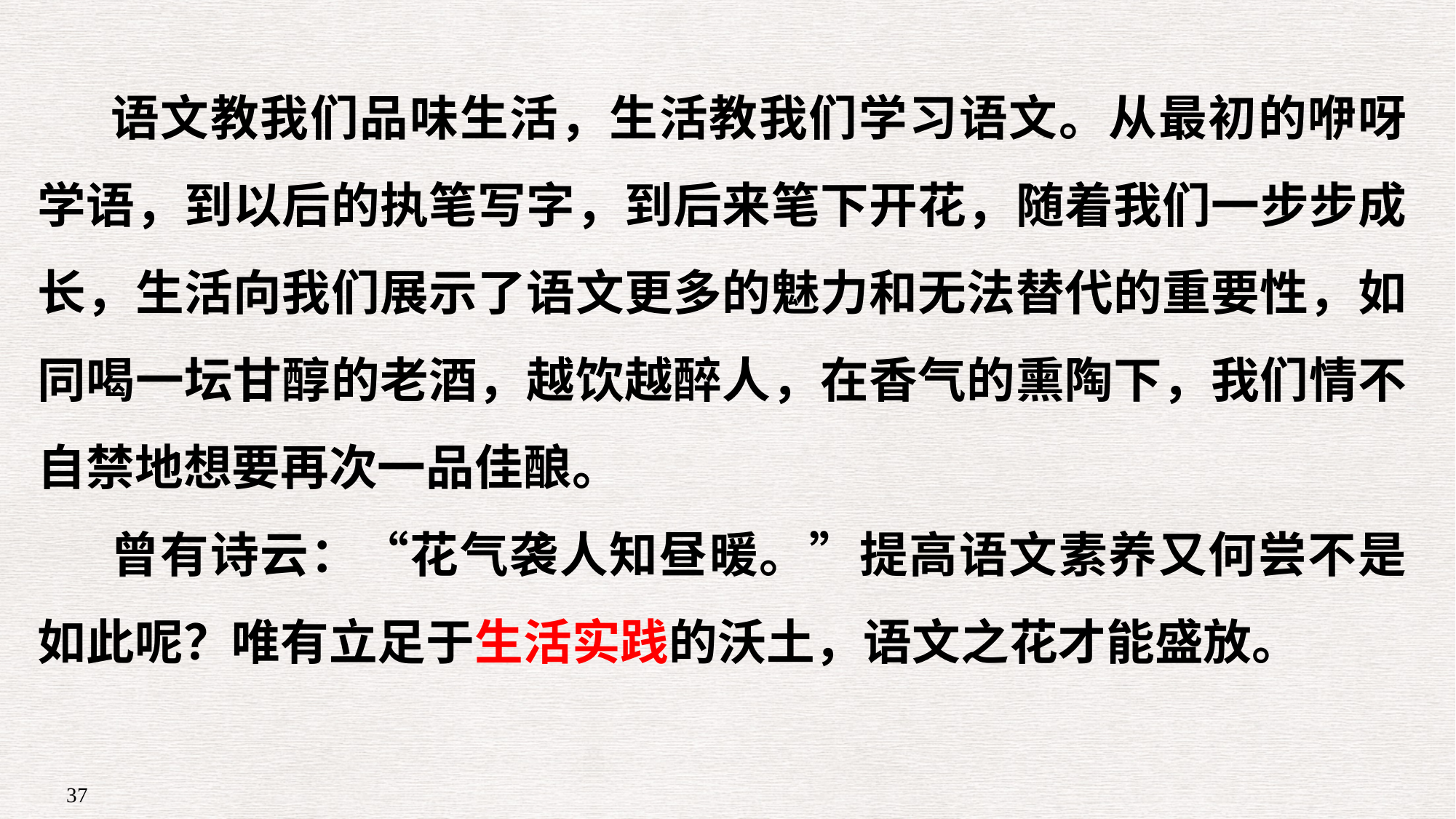

语文教我们品味生活，生活教我们学习语文。从最初的咿呀学语，到以后的执笔写字，到后来笔下开花，随着我们一步步成长，生活向我们展示了语文更多的魅力和无法替代的重要性，如同喝一坛甘醇的老酒，越饮越醉人，在香气的熏陶下，我们情不自禁地想要再次一品佳酿。
曾有诗云：“花气袭人知昼暖。”提高语文素养又何尝不是如此呢？唯有立足于生活实践的沃土，语文之花才能盛放。